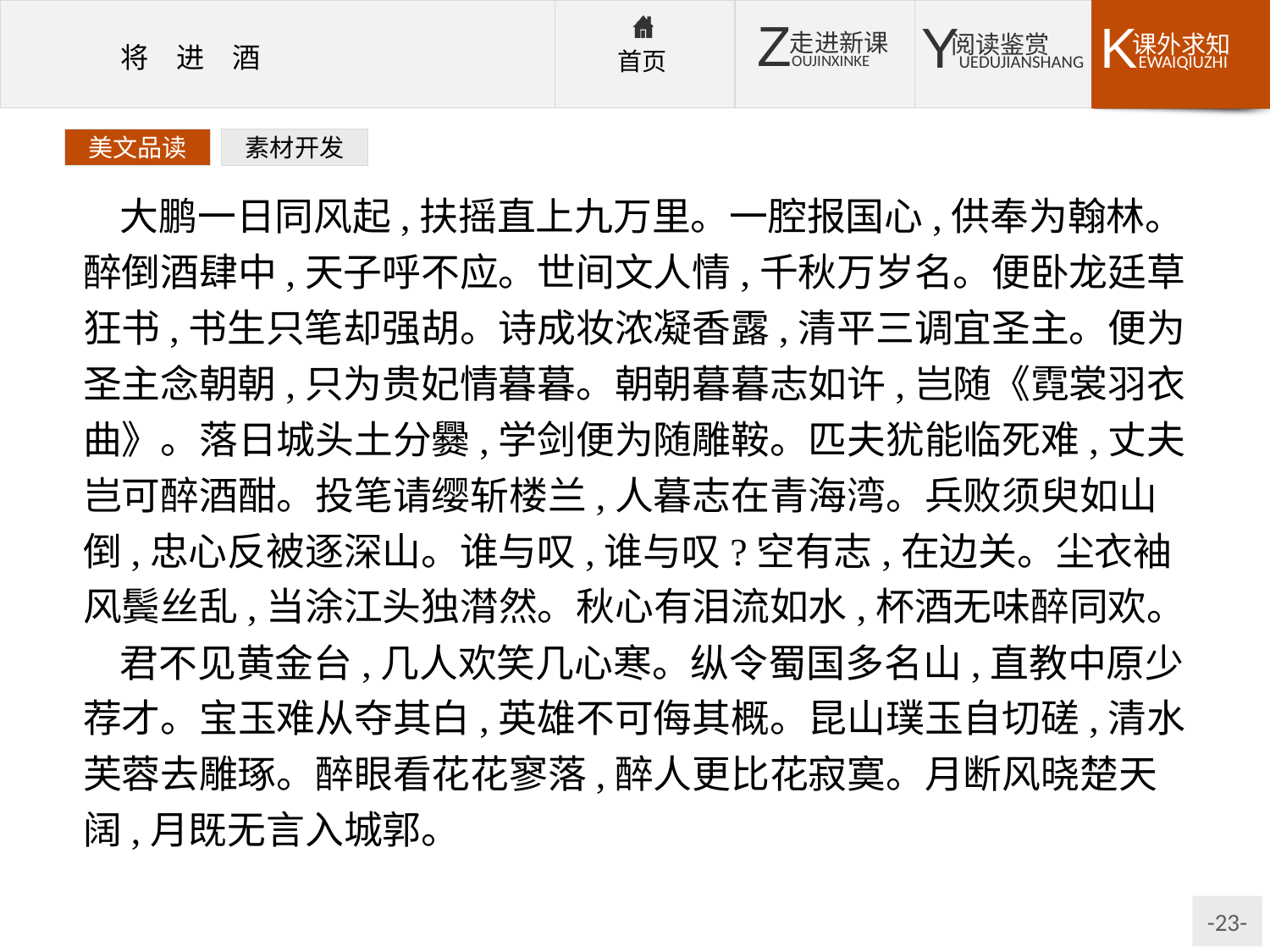

美文品读
素材开发
大鹏一日同风起,扶摇直上九万里。一腔报国心,供奉为翰林。醉倒酒肆中,天子呼不应。世间文人情,千秋万岁名。便卧龙廷草狂书,书生只笔却强胡。诗成妆浓凝香露,清平三调宜圣主。便为圣主念朝朝,只为贵妃情暮暮。朝朝暮暮志如许,岂随《霓裳羽衣曲》。落日城头土分爨,学剑便为随雕鞍。匹夫犹能临死难,丈夫岂可醉酒酣。投笔请缨斩楼兰,人暮志在青海湾。兵败须臾如山倒,忠心反被逐深山。谁与叹,谁与叹?空有志,在边关。尘衣袖风鬓丝乱,当涂江头独潸然。秋心有泪流如水,杯酒无味醉同欢。
君不见黄金台,几人欢笑几心寒。纵令蜀国多名山,直教中原少荐才。宝玉难从夺其白,英雄不可侮其概。昆山璞玉自切磋,清水芙蓉去雕琢。醉眼看花花寥落,醉人更比花寂寞。月断风晓楚天阔,月既无言入城郭。